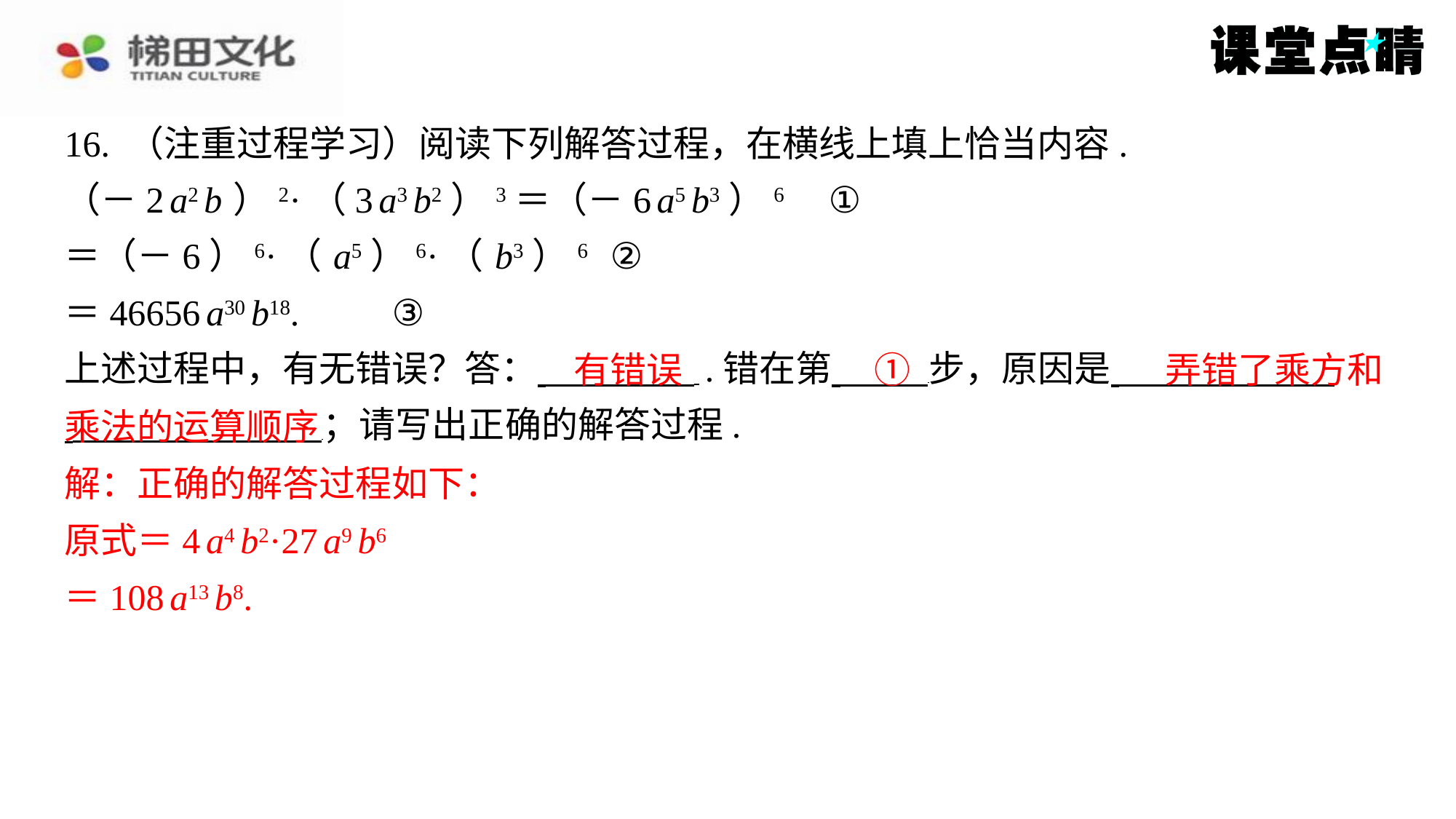

16. （注重过程学习）阅读下列解答过程，在横线上填上恰当内容.
（－2 a2 b ）2·（3 a3 b2）3＝（－6 a5 b3）6	①
＝（－6）6·（ a5）6·（ b3）6	②
＝46656 a30 b18.	③
上述过程中，有无错误？答：                        .错在第               步，原因是                                  ⁠
                                       ；请写出正确的解答过程.
解：正确的解答过程如下：
原式＝4 a4 b2·27 a9 b6
＝108 a13 b8.
有错误
①
弄错了乘方和
乘法的运算顺序
解：正确的解答过程如下：
原式＝4 a4 b2·27 a9 b6
＝108 a13 b8.